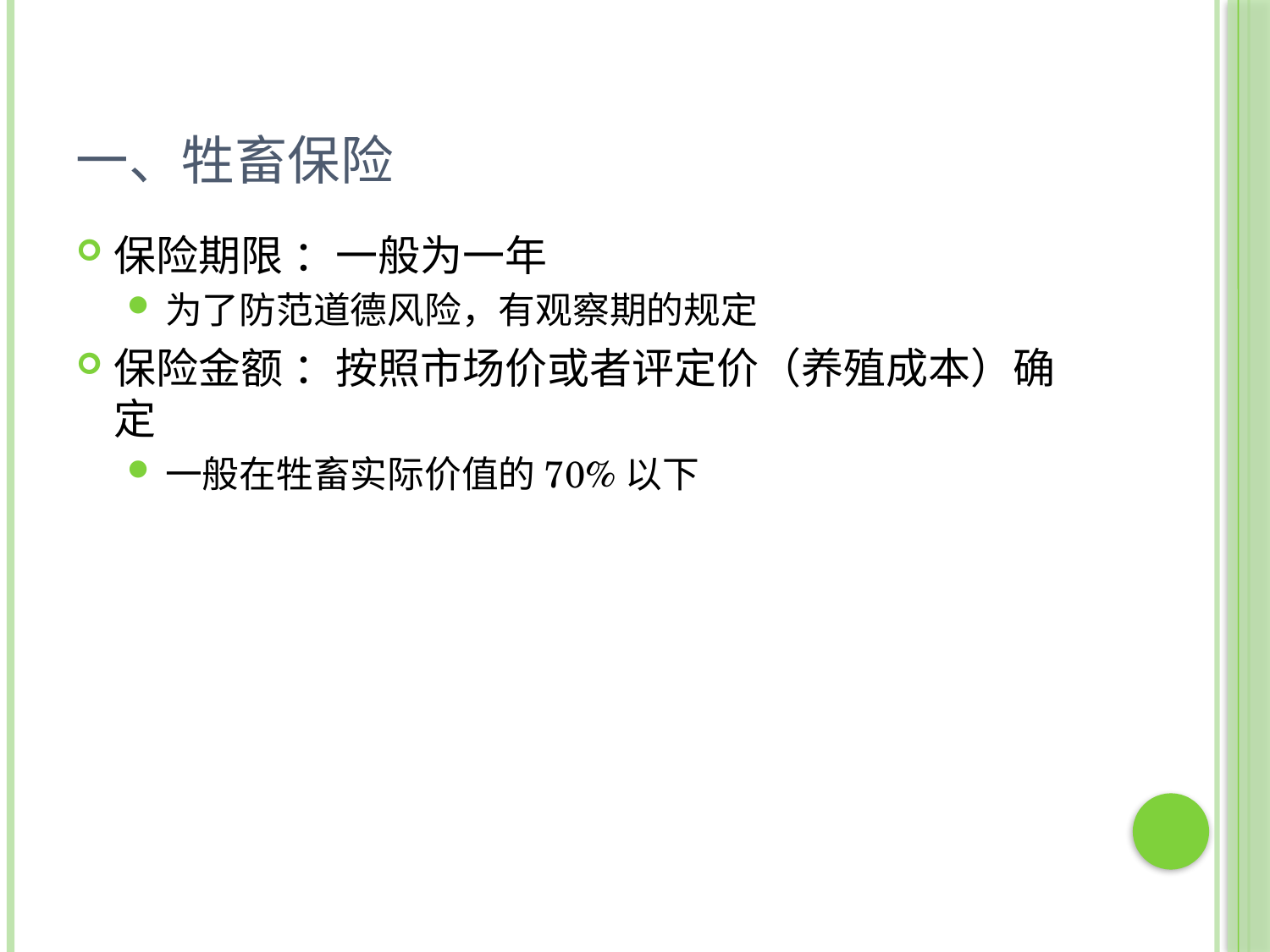

# 一、牲畜保险
保险期限 ：一般为一年
为了防范道德风险，有观察期的规定
保险金额 ：按照市场价或者评定价（养殖成本）确定
一般在牲畜实际价值的70%以下